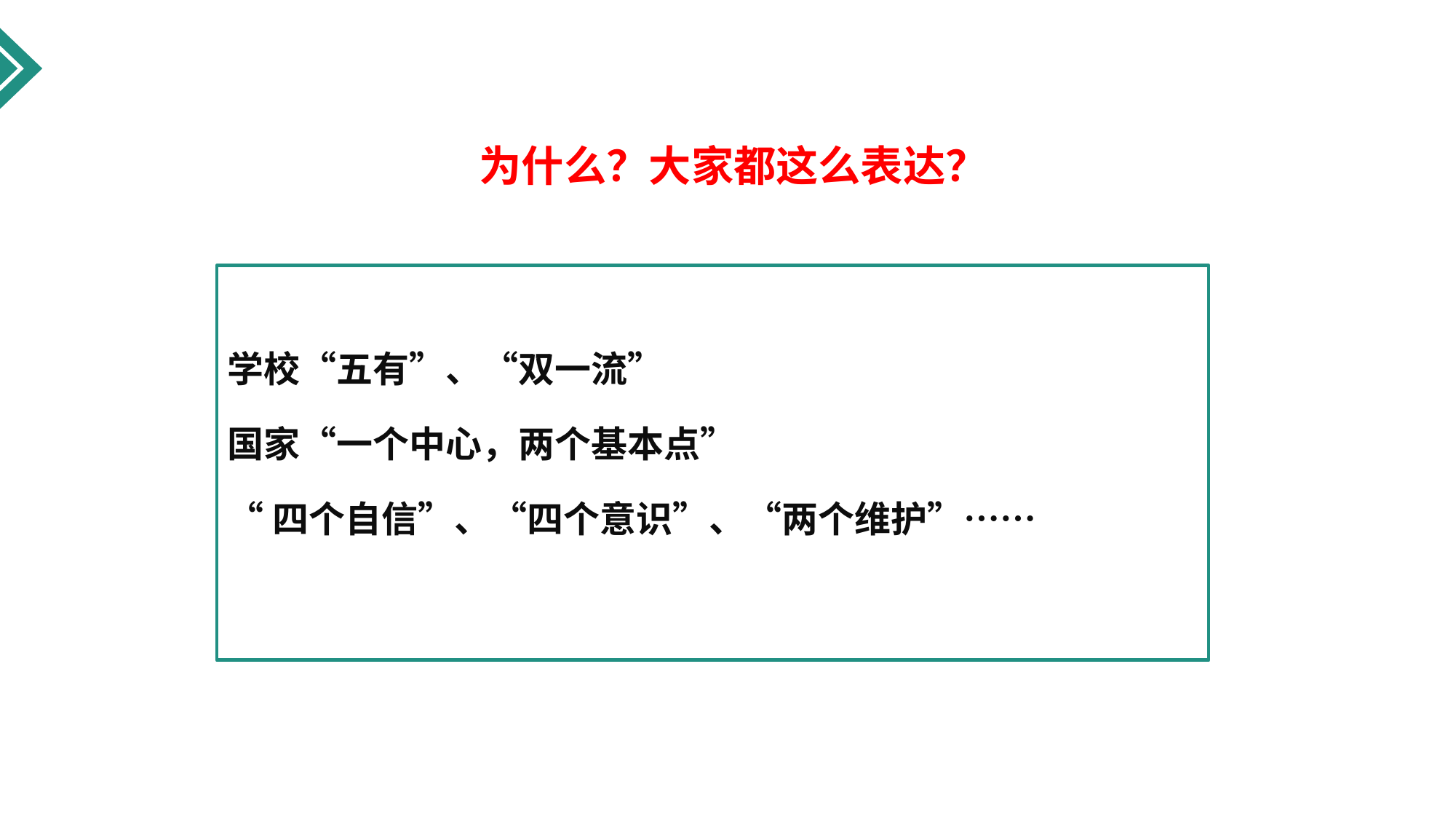

# 为什么？大家都这么表达？
学校“五有”、“双一流”
国家“一个中心，两个基本点”
“四个自信”、“四个意识”、“两个维护”……